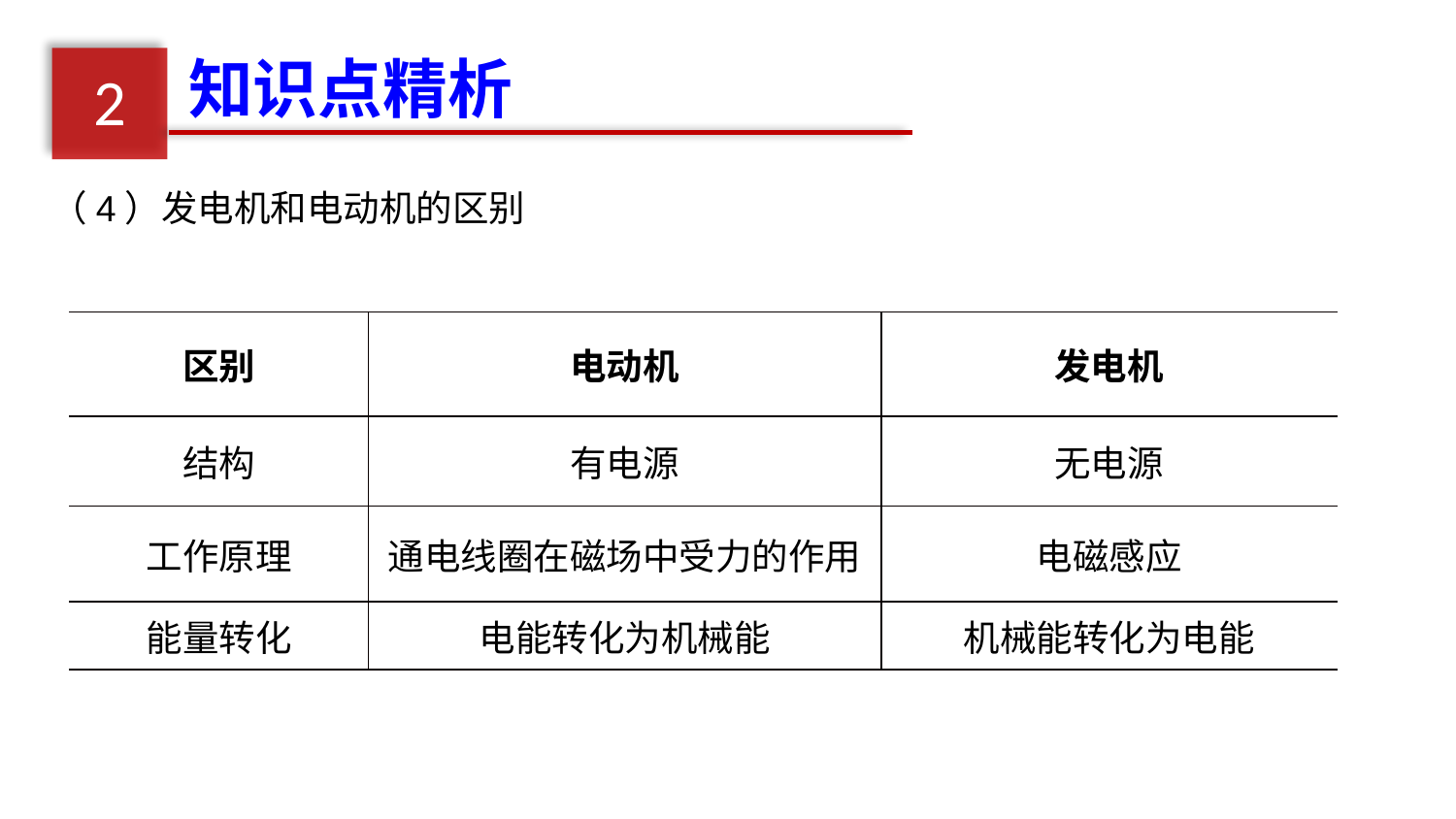

知识点精析

2
（4）发电机和电动机的区别
| 区别 | 电动机 | 发电机 |
| --- | --- | --- |
| 结构 | 有电源 | 无电源 |
| 工作原理 | 通电线圈在磁场中受力的作用 | 电磁感应 |
| 能量转化 | 电能转化为机械能 | 机械能转化为电能 |